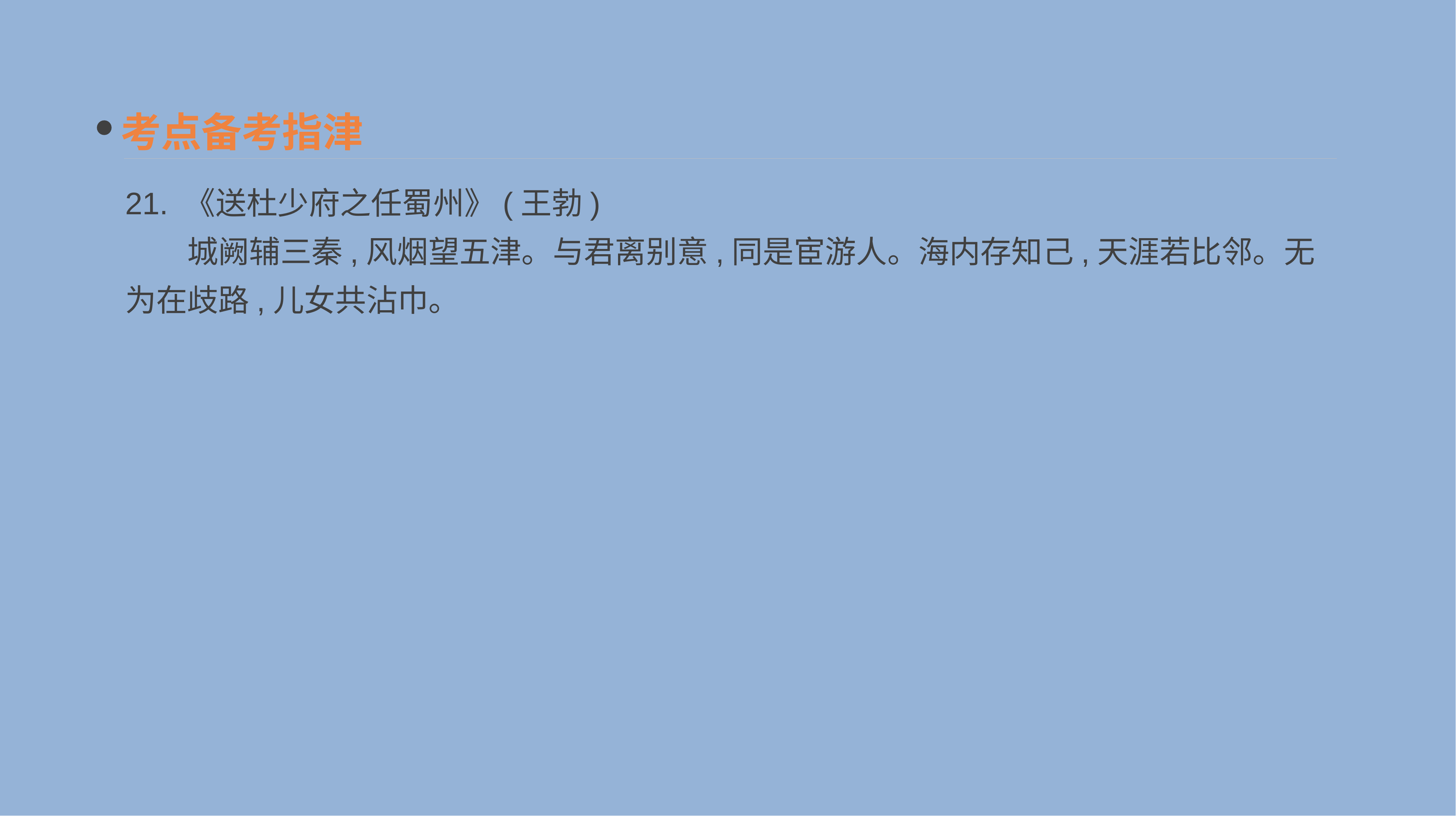

考点备考指津

21. 《送杜少府之任蜀州》(王勃)
　　城阙辅三秦,风烟望五津。与君离别意,同是宦游人。海内存知己,天涯若比邻。无为在歧路,儿女共沾巾。